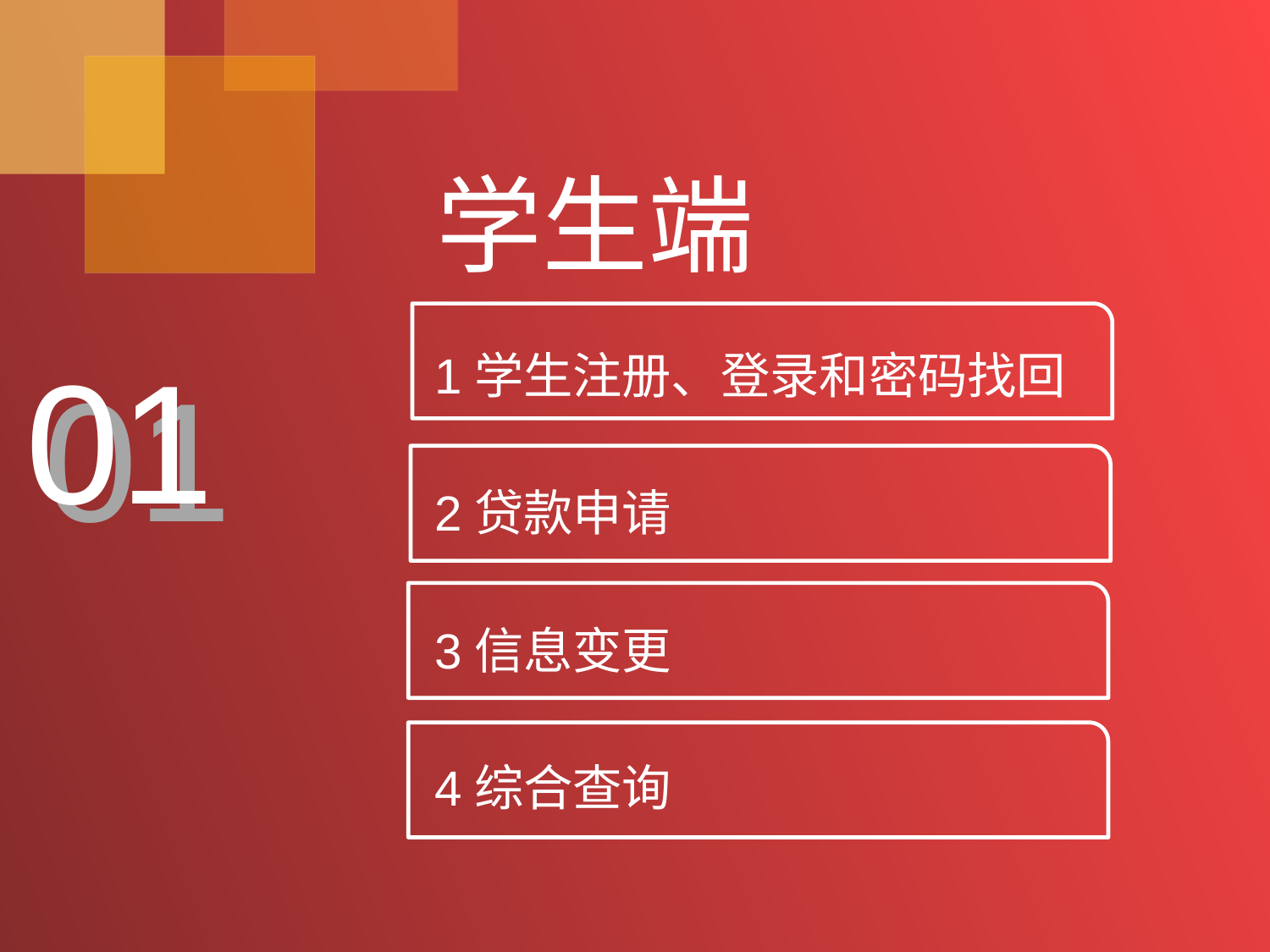

学生端

01
1学生注册、登录和密码找回

2贷款申请

3信息变更

4综合查询
01